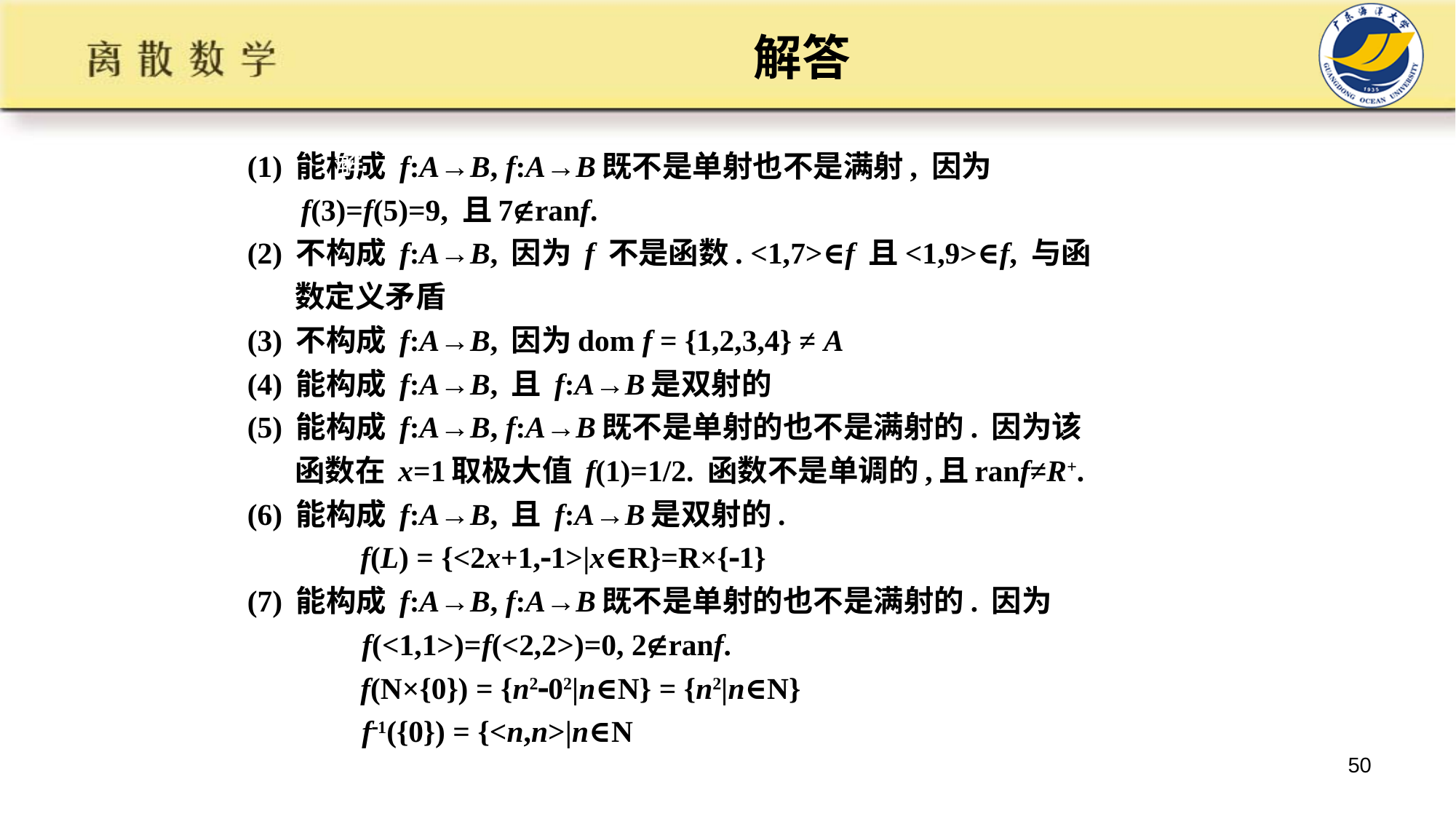

# 解答
(1) 能构成 f:A→B, f:A→B既不是单射也不是满射, 因为
       f(3)=f(5)=9, 且7∉ranf.
(2) 不构成 f:A→B, 因为 f 不是函数. <1,7>∈f 且<1,9>∈f, 与函
      数定义矛盾
(3) 不构成 f:A→B, 因为dom f = {1,2,3,4} ≠ A
(4) 能构成 f:A→B, 且 f:A→B是双射的
(5) 能构成 f:A→B, f:A→B既不是单射的也不是满射的. 因为该
      函数在 x=1取极大值 f(1)=1/2. 函数不是单调的,且ranf≠R+.
(6) 能构成 f:A→B, 且 f:A→B是双射的.
          f(L) = {<2x+1,−1>|x∈R}=R×{−1}
(7) 能构成 f:A→B, f:A→B既不是单射的也不是满射的. 因为
               f(<1,1>)=f(<2,2>)=0, 2∉ranf.
          f(N×{0}) = {n2−02|n∈N} = {n2|n∈N}
               f−1({0}) = {<n,n>|n∈N
解
50